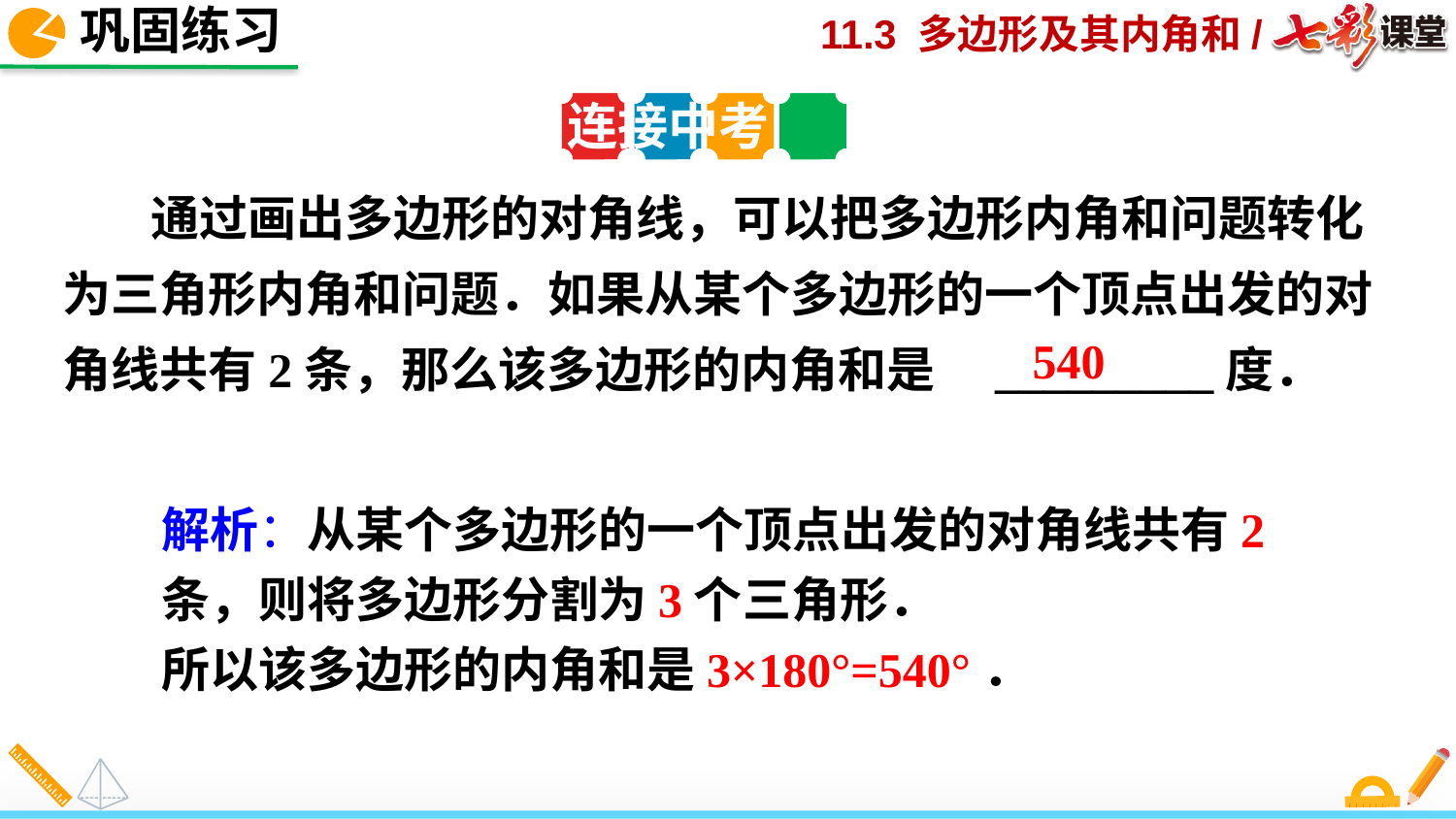

巩固练习

连接中考

       通过画出多边形的对角线，可以把多边形内角和问题转化为三角形内角和问题．如果从某个多边形的一个顶点出发的对角线共有2条，那么该多边形的内角和是　_________度．
540

解析：从某个多边形的一个顶点出发的对角线共有2条，则将多边形分割为3个三角形．
所以该多边形的内角和是3×180°=540°．